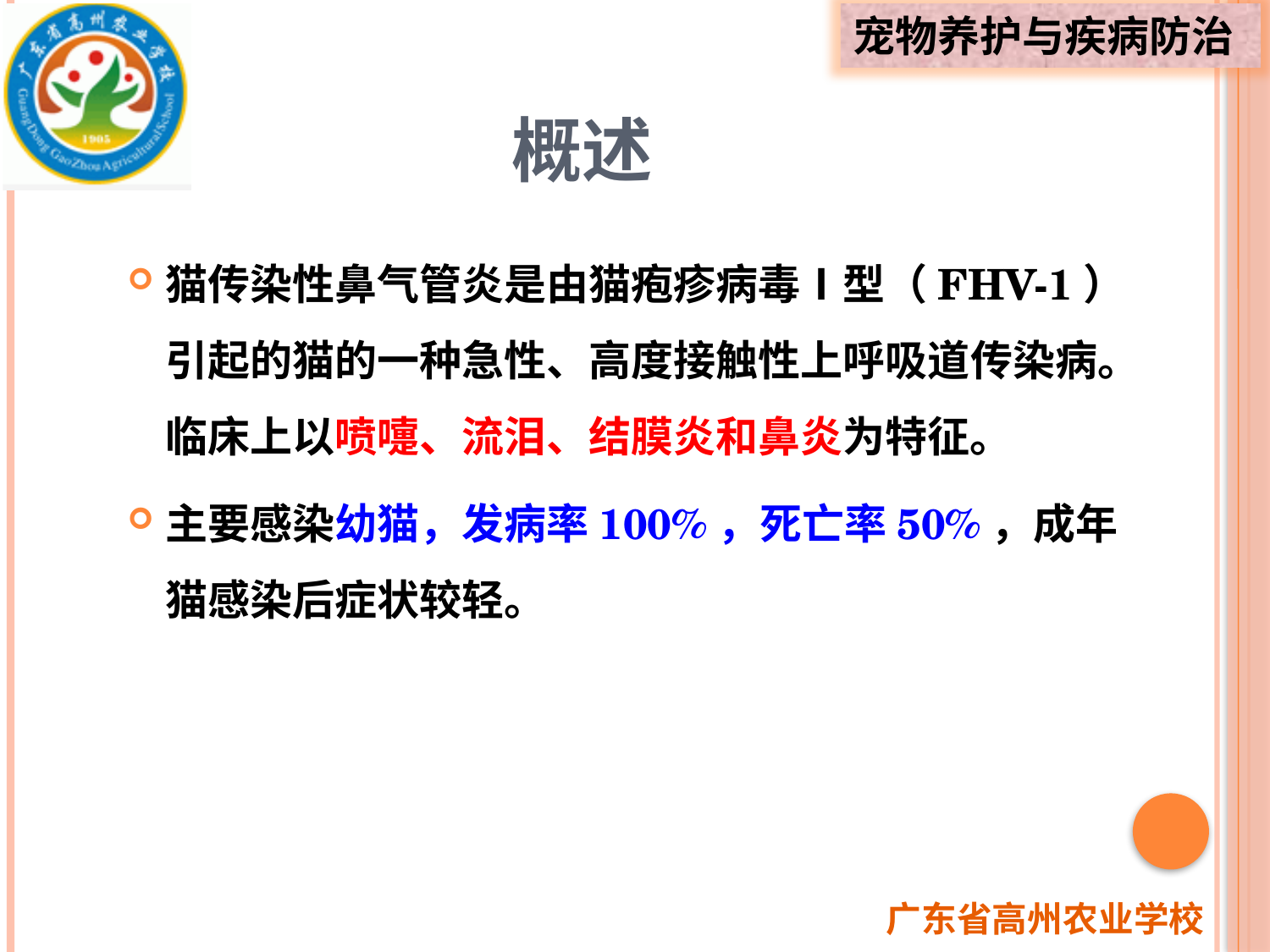

# 概述
猫传染性鼻气管炎是由猫疱疹病毒Ⅰ型（FHV-1）引起的猫的一种急性、高度接触性上呼吸道传染病。临床上以喷嚏、流泪、结膜炎和鼻炎为特征。
主要感染幼猫，发病率100%，死亡率50%，成年猫感染后症状较轻。